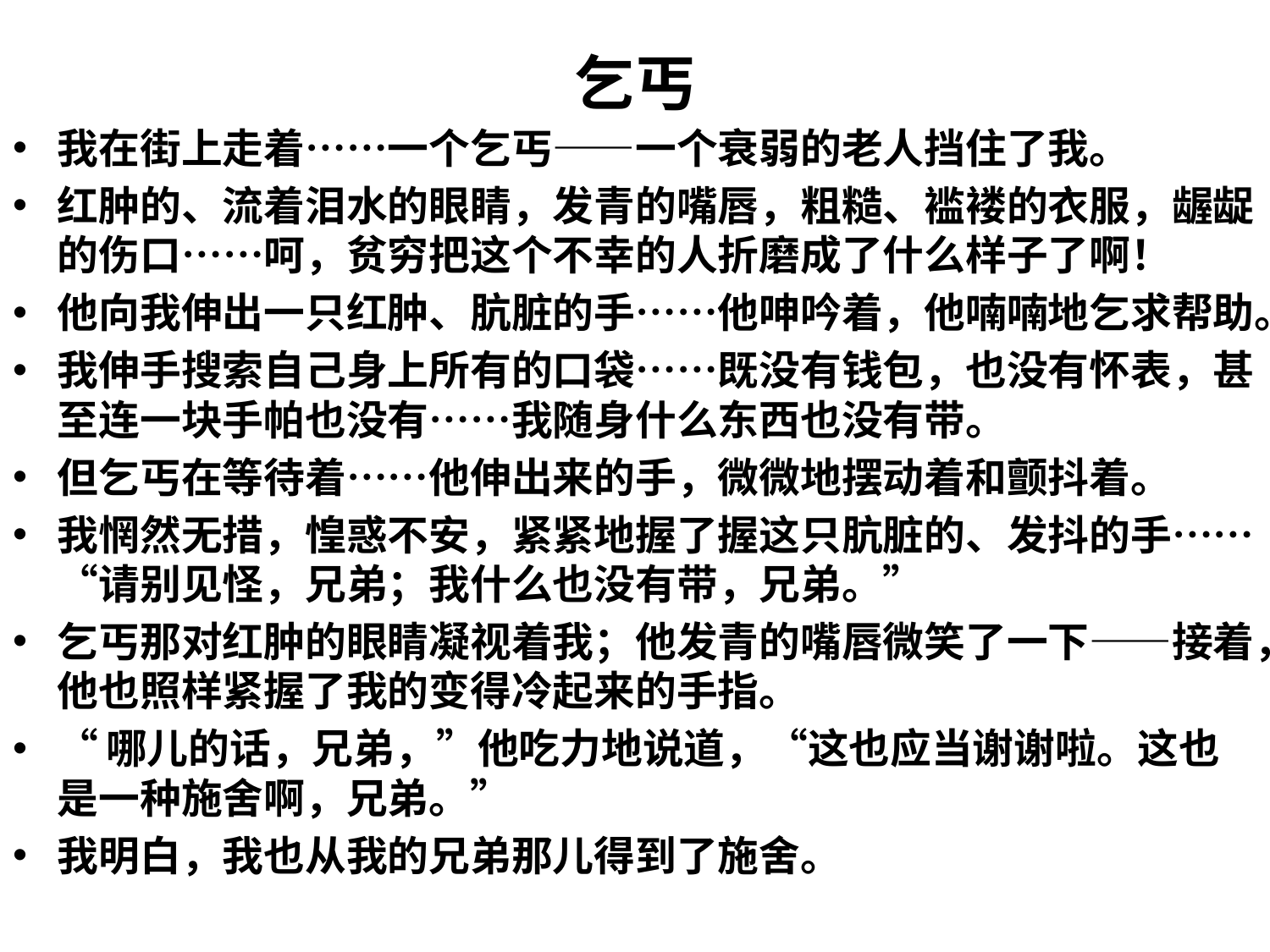

# 乞丐
我在街上走着……一个乞丐——一个衰弱的老人挡住了我。
红肿的、流着泪水的眼睛，发青的嘴唇，粗糙、褴褛的衣服，龌龊的伤口……呵，贫穷把这个不幸的人折磨成了什么样子了啊！
他向我伸出一只红肿、肮脏的手……他呻吟着，他喃喃地乞求帮助。
我伸手搜索自己身上所有的口袋……既没有钱包，也没有怀表，甚至连一块手帕也没有……我随身什么东西也没有带。
但乞丐在等待着……他伸出来的手，微微地摆动着和颤抖着。
我惘然无措，惶惑不安，紧紧地握了握这只肮脏的、发抖的手……“请别见怪，兄弟；我什么也没有带，兄弟。”
乞丐那对红肿的眼睛凝视着我；他发青的嘴唇微笑了一下——接着，他也照样紧握了我的变得冷起来的手指。
“哪儿的话，兄弟，”他吃力地说道，“这也应当谢谢啦。这也是一种施舍啊，兄弟。”
我明白，我也从我的兄弟那儿得到了施舍。